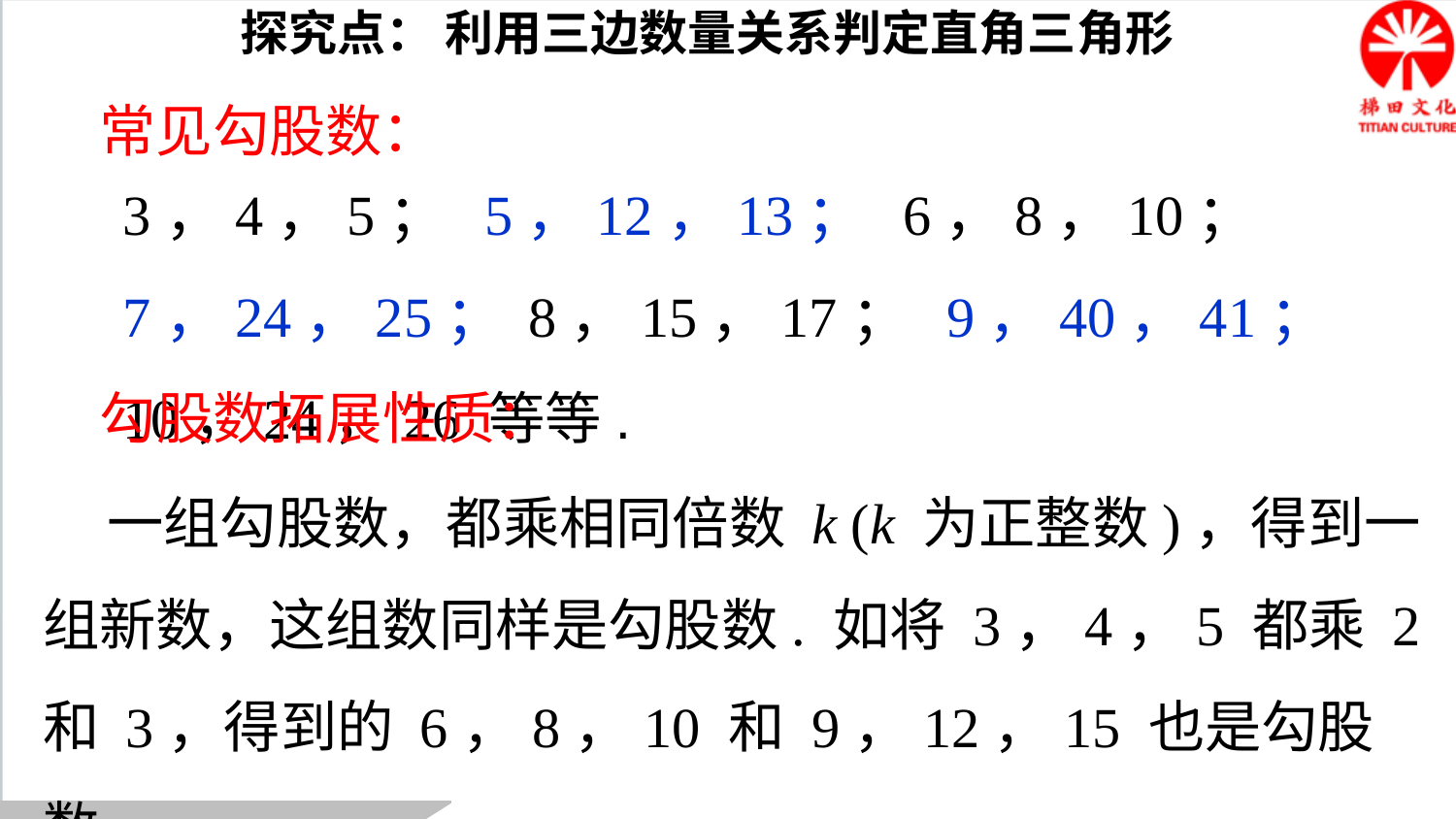

探究点： 利用三边数量关系判定直角三角形
常见勾股数：
3，4，5；  5，12，13；  6，8，10；  7，24，25； 8，15，17；  9，40，41；  10，24，26 等等.
勾股数拓展性质：
    一组勾股数，都乘相同倍数 k (k 为正整数)，得到一组新数，这组数同样是勾股数. 如将 3，4，5 都乘 2 和 3，得到的 6，8，10 和 9，12，15 也是勾股数.